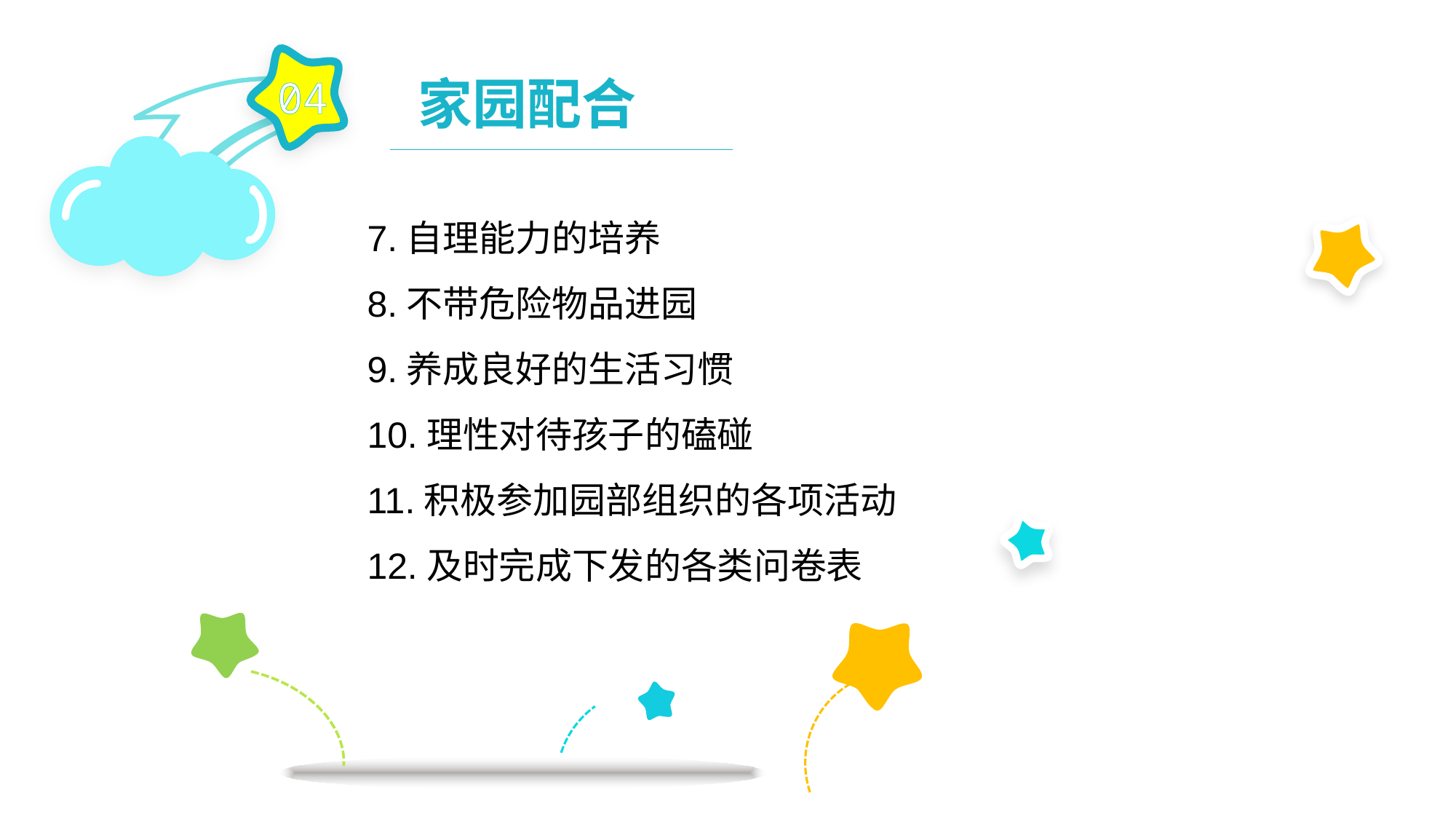

04

家园配合

7.自理能力的培养
8.不带危险物品进园
9.养成良好的生活习惯
10.理性对待孩子的磕碰
11.积极参加园部组织的各项活动
12.及时完成下发的各类问卷表